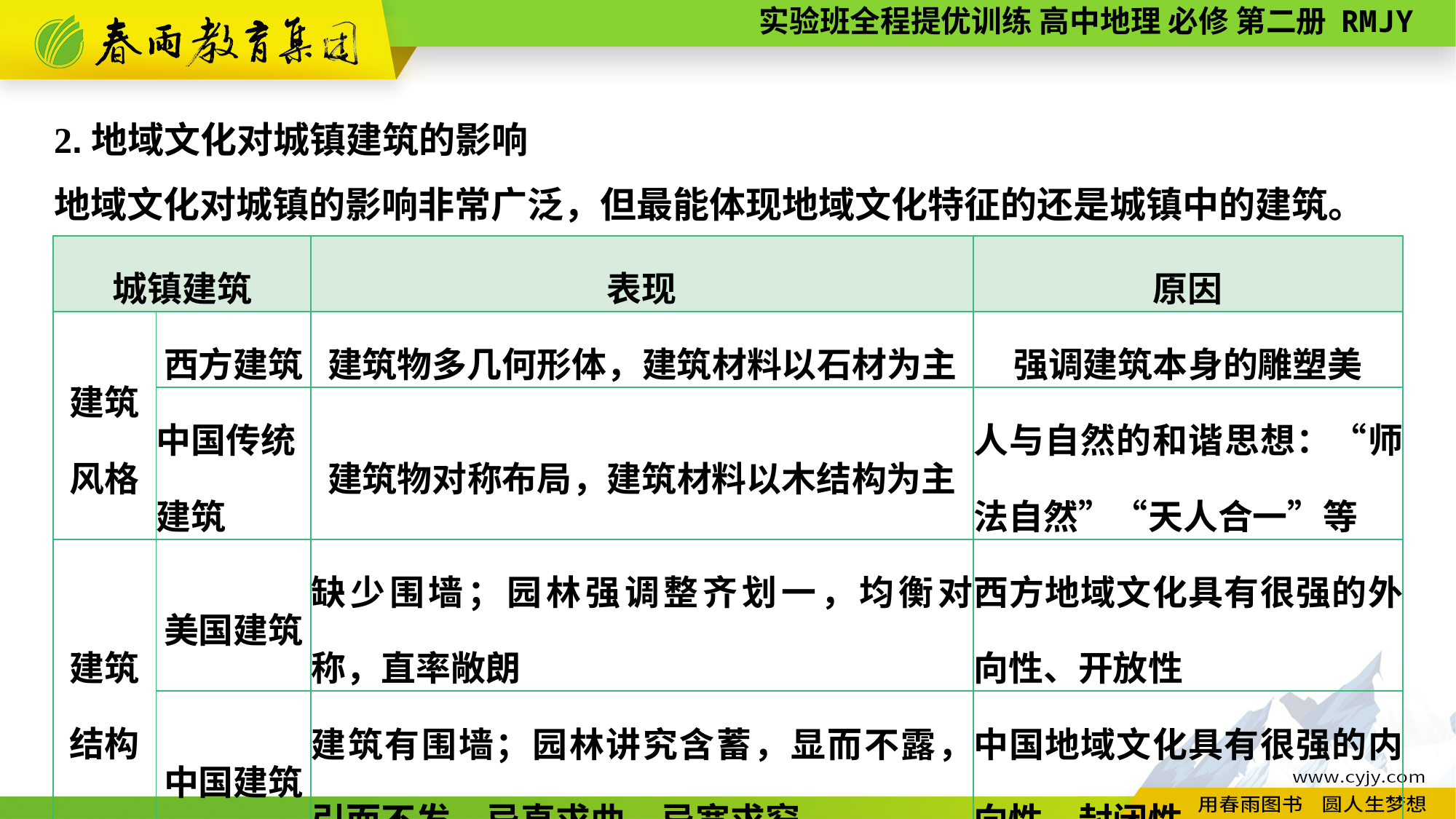

2.地域文化对城镇建筑的影响
地域文化对城镇的影响非常广泛，但最能体现地域文化特征的还是城镇中的建筑。
| 城镇建筑 |  | 表现 | 原因 |
| --- | --- | --- | --- |
| 建筑 风格 | 西方建筑 | 建筑物多几何形体，建筑材料以石材为主 | 强调建筑本身的雕塑美 |
|  | 中国传统 建筑 | 建筑物对称布局，建筑材料以木结构为主 | 人与自然的和谐思想：“师法自然”“天人合一”等 |
| 建筑 结构 | 美国建筑 | 缺少围墙；园林强调整齐划一，均衡对称，直率敞朗 | 西方地域文化具有很强的外向性、开放性 |
|  | 中国建筑 | 建筑有围墙；园林讲究含蓄，显而不露，引而不发，忌直求曲，忌宽求窄 | 中国地域文化具有很强的内向性、封闭性 |